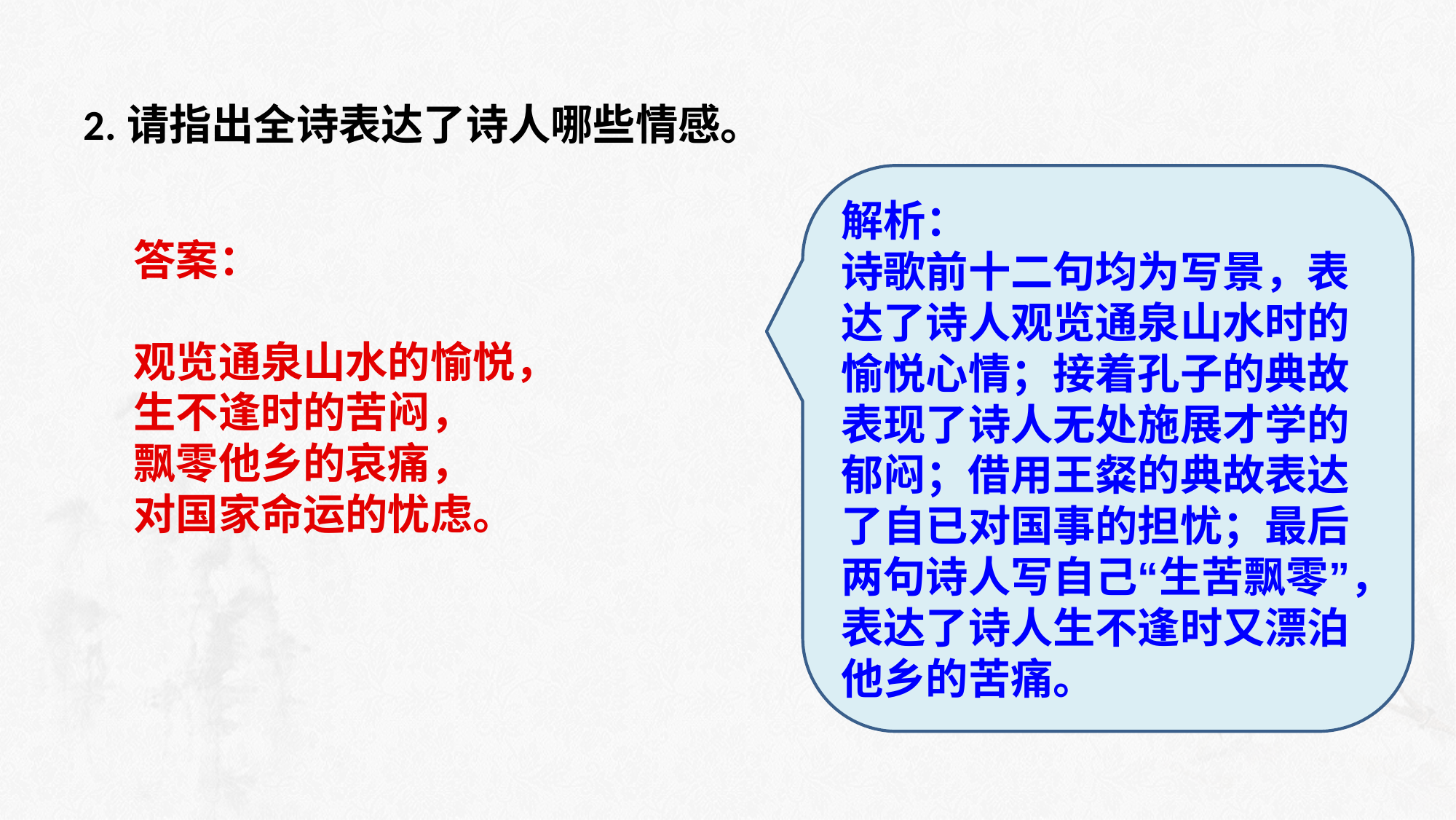

2.请指出全诗表达了诗人哪些情感。
解析：
诗歌前十二句均为写景，表达了诗人观览通泉山水时的愉悦心情；接着孔子的典故表现了诗人无处施展才学的郁闷；借用王粲的典故表达了自已对国事的担忧；最后两句诗人写自己“生苦飘零”，表达了诗人生不逢时又漂泊他乡的苦痛。
答案：

观览通泉山水的愉悦，
生不逢时的苦闷，
飘零他乡的哀痛，
对国家命运的忧虑。